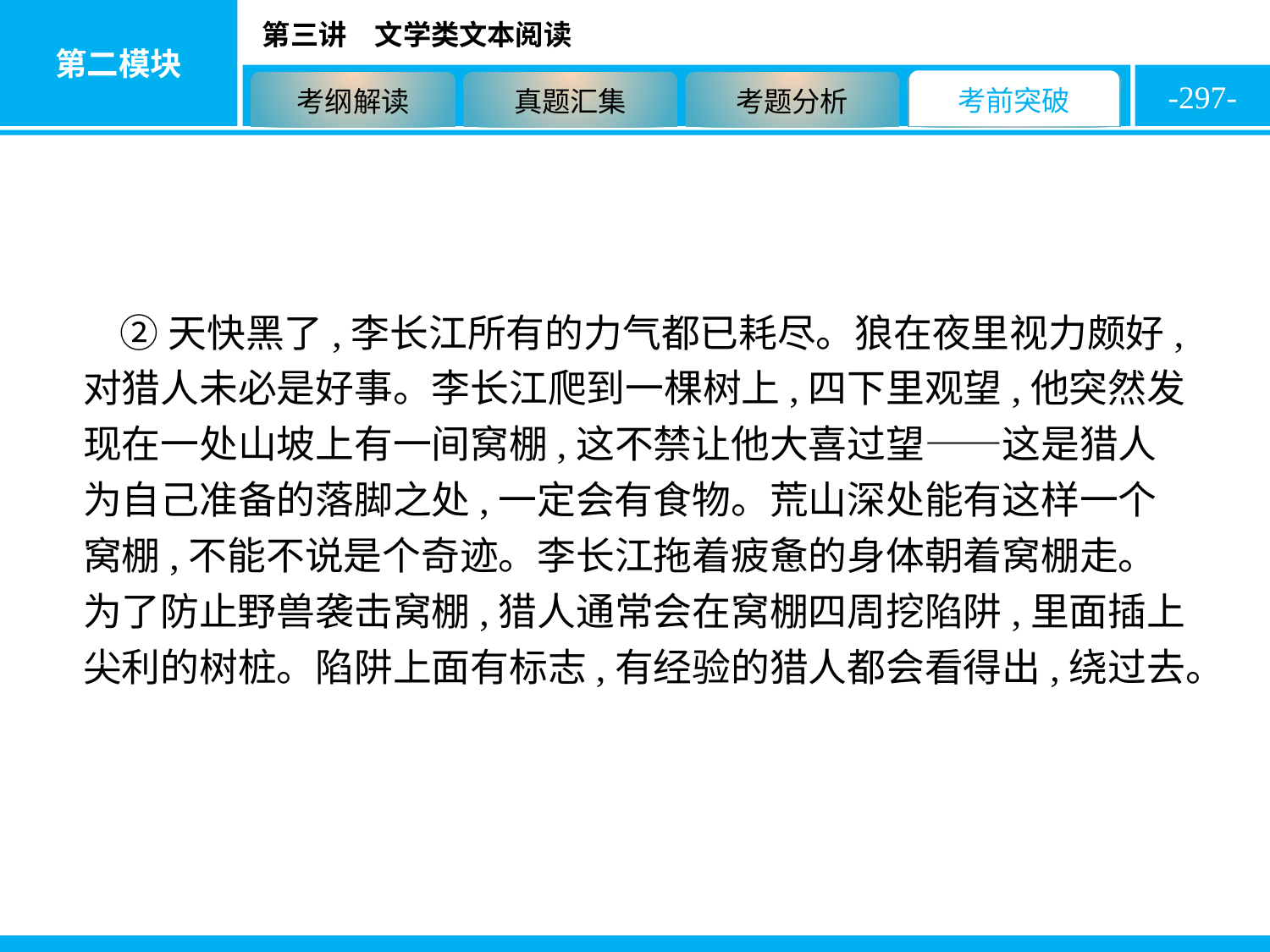

-297-
②天快黑了,李长江所有的力气都已耗尽。狼在夜里视力颇好,对猎人未必是好事。李长江爬到一棵树上,四下里观望,他突然发现在一处山坡上有一间窝棚,这不禁让他大喜过望——这是猎人为自己准备的落脚之处,一定会有食物。荒山深处能有这样一个窝棚,不能不说是个奇迹。李长江拖着疲惫的身体朝着窝棚走。为了防止野兽袭击窝棚,猎人通常会在窝棚四周挖陷阱,里面插上尖利的树桩。陷阱上面有标志,有经验的猎人都会看得出,绕过去。